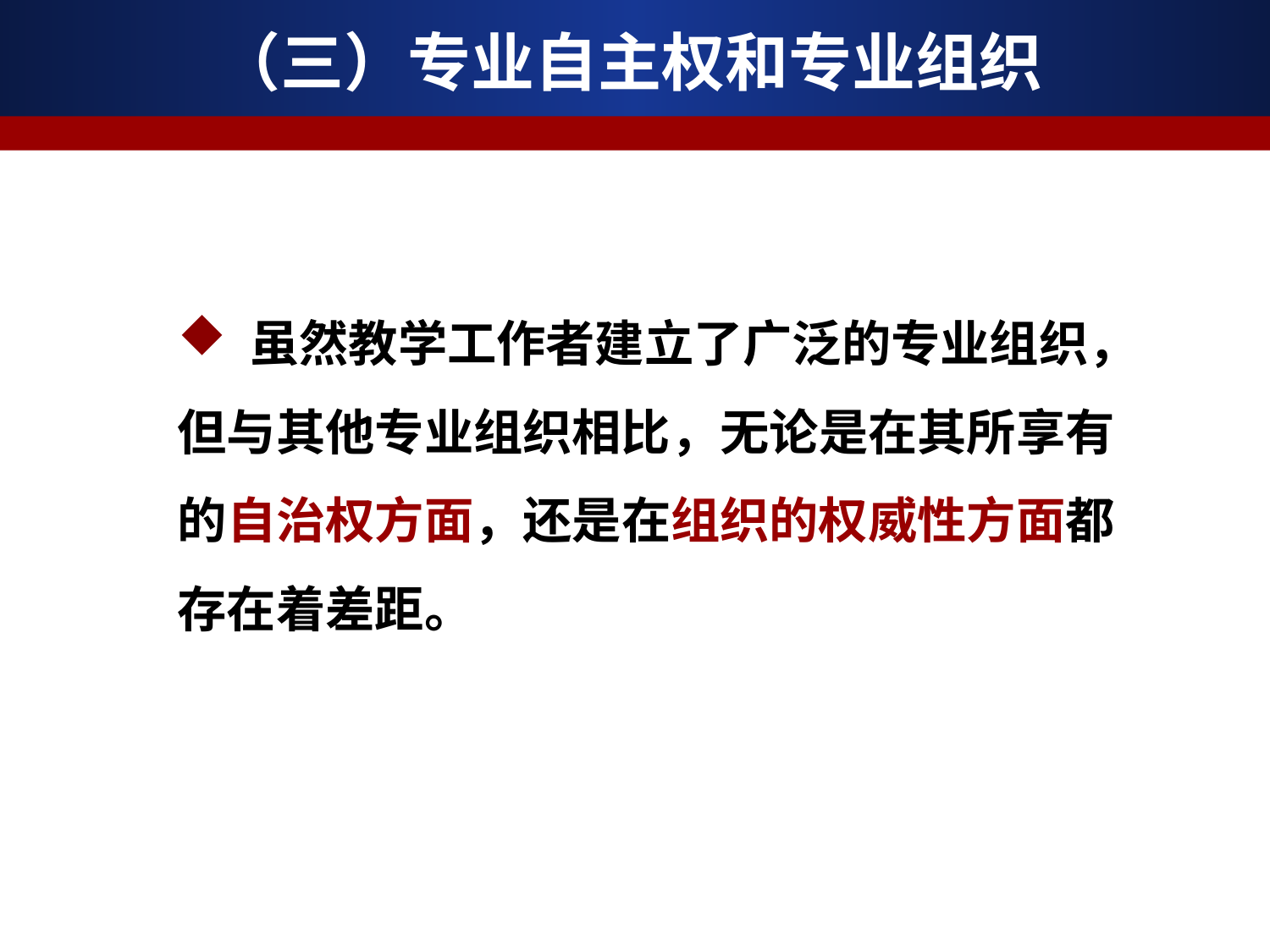

# （三）专业自主权和专业组织
 虽然教学工作者建立了广泛的专业组织，但与其他专业组织相比，无论是在其所享有的自治权方面，还是在组织的权威性方面都存在着差距。